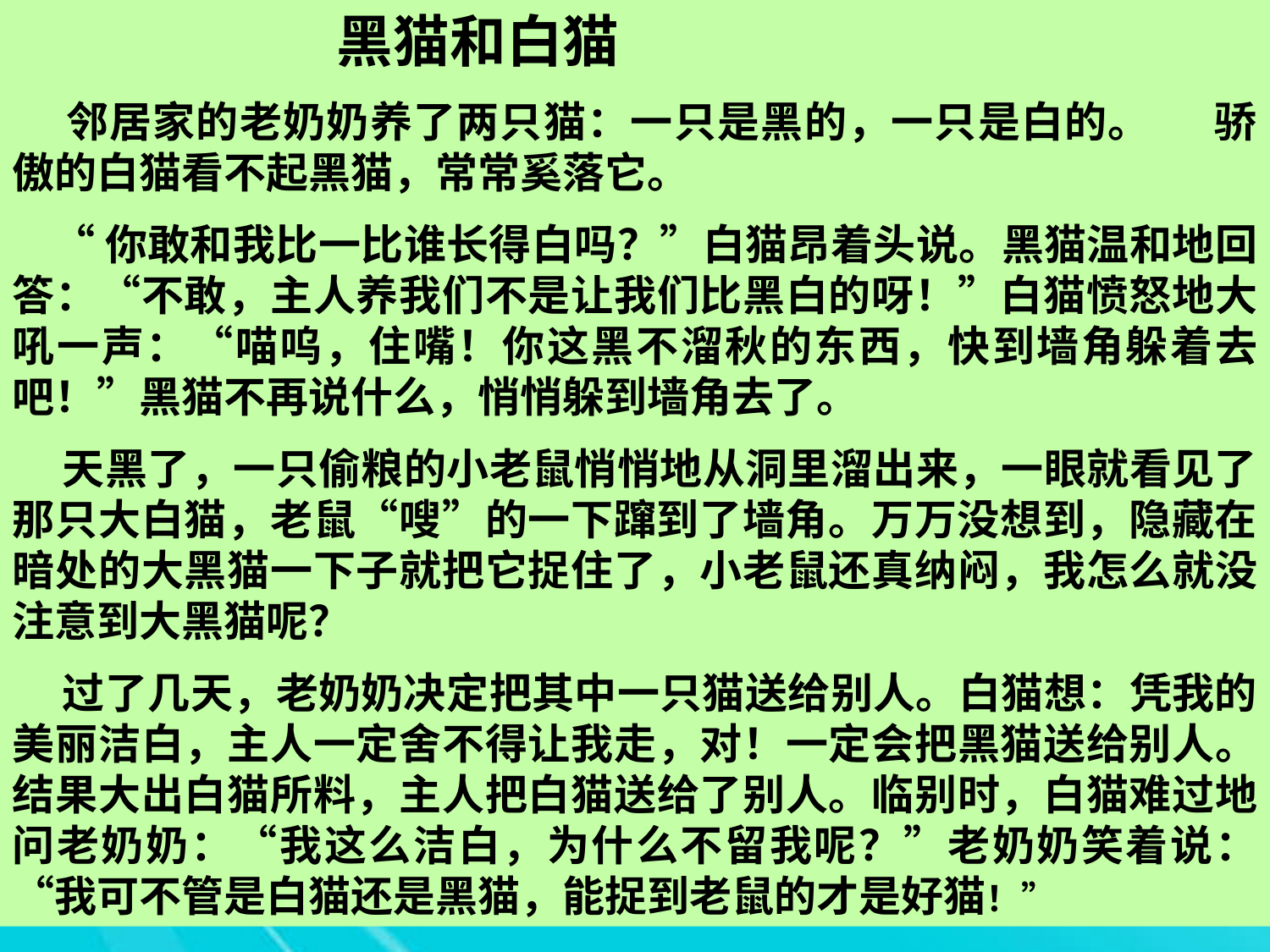

黑猫和白猫
    邻居家的老奶奶养了两只猫：一只是黑的，一只是白的。      骄傲的白猫看不起黑猫，常常奚落它。
    “你敢和我比一比谁长得白吗？”白猫昂着头说。黑猫温和地回答：“不敢，主人养我们不是让我们比黑白的呀！”白猫愤怒地大吼一声：“喵呜，住嘴！你这黑不溜秋的东西，快到墙角躲着去吧！”黑猫不再说什么，悄悄躲到墙角去了。
    天黑了，一只偷粮的小老鼠悄悄地从洞里溜出来，一眼就看见了那只大白猫，老鼠“嗖”的一下蹿到了墙角。万万没想到，隐藏在暗处的大黑猫一下子就把它捉住了，小老鼠还真纳闷，我怎么就没注意到大黑猫呢？
    过了几天，老奶奶决定把其中一只猫送给别人。白猫想：凭我的美丽洁白，主人一定舍不得让我走，对！一定会把黑猫送给别人。结果大出白猫所料，主人把白猫送给了别人。临别时，白猫难过地问老奶奶：“我这么洁白，为什么不留我呢？”老奶奶笑着说：“我可不管是白猫还是黑猫，能捉到老鼠的才是好猫！”